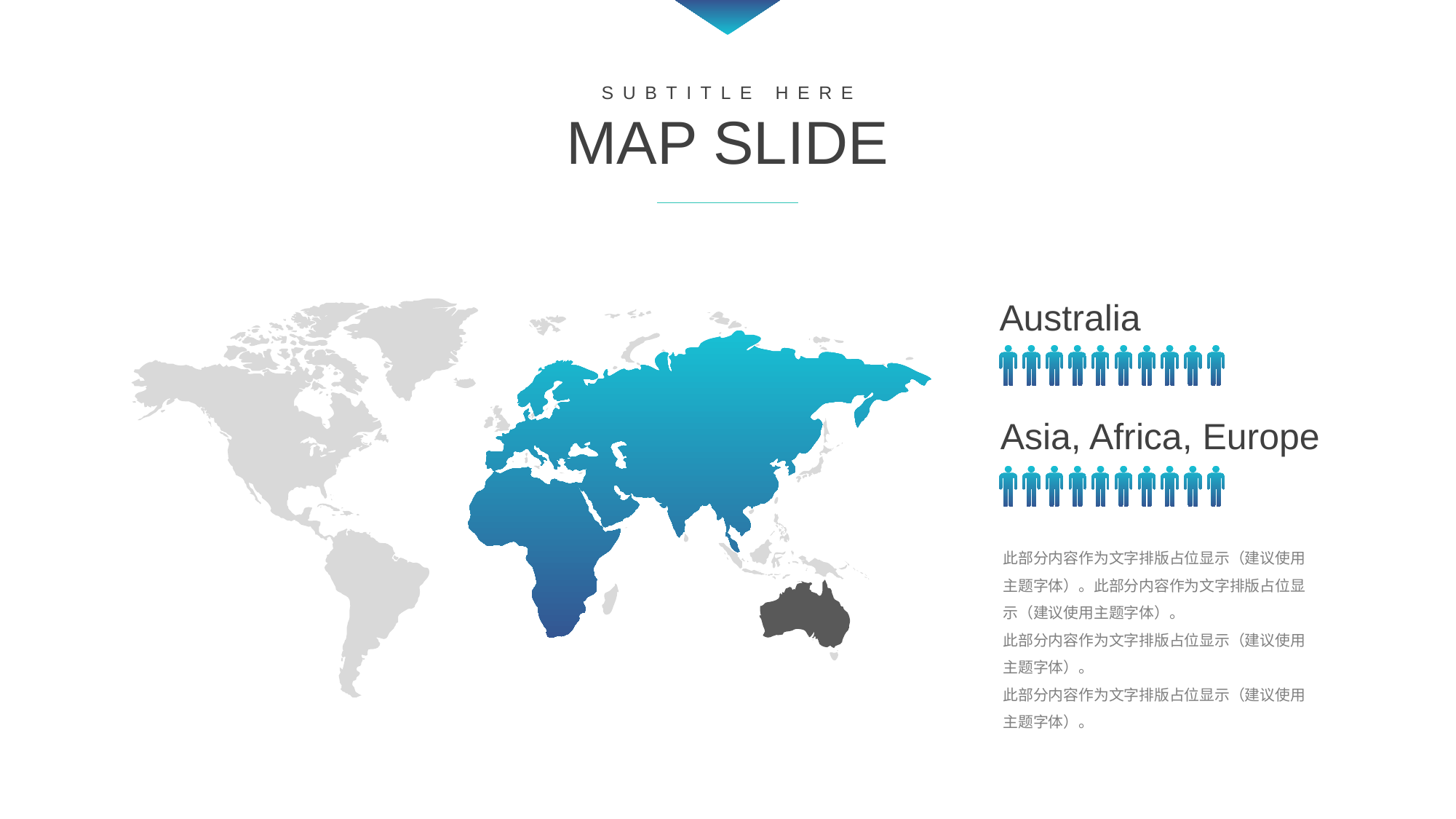

SUBTITLE HERE
MAP SLIDE
Australia

Asia, Africa, Europe

此部分内容作为文字排版占位显示（建议使用主题字体）。此部分内容作为文字排版占位显示（建议使用主题字体）。
此部分内容作为文字排版占位显示（建议使用主题字体）。
此部分内容作为文字排版占位显示（建议使用主题字体）。